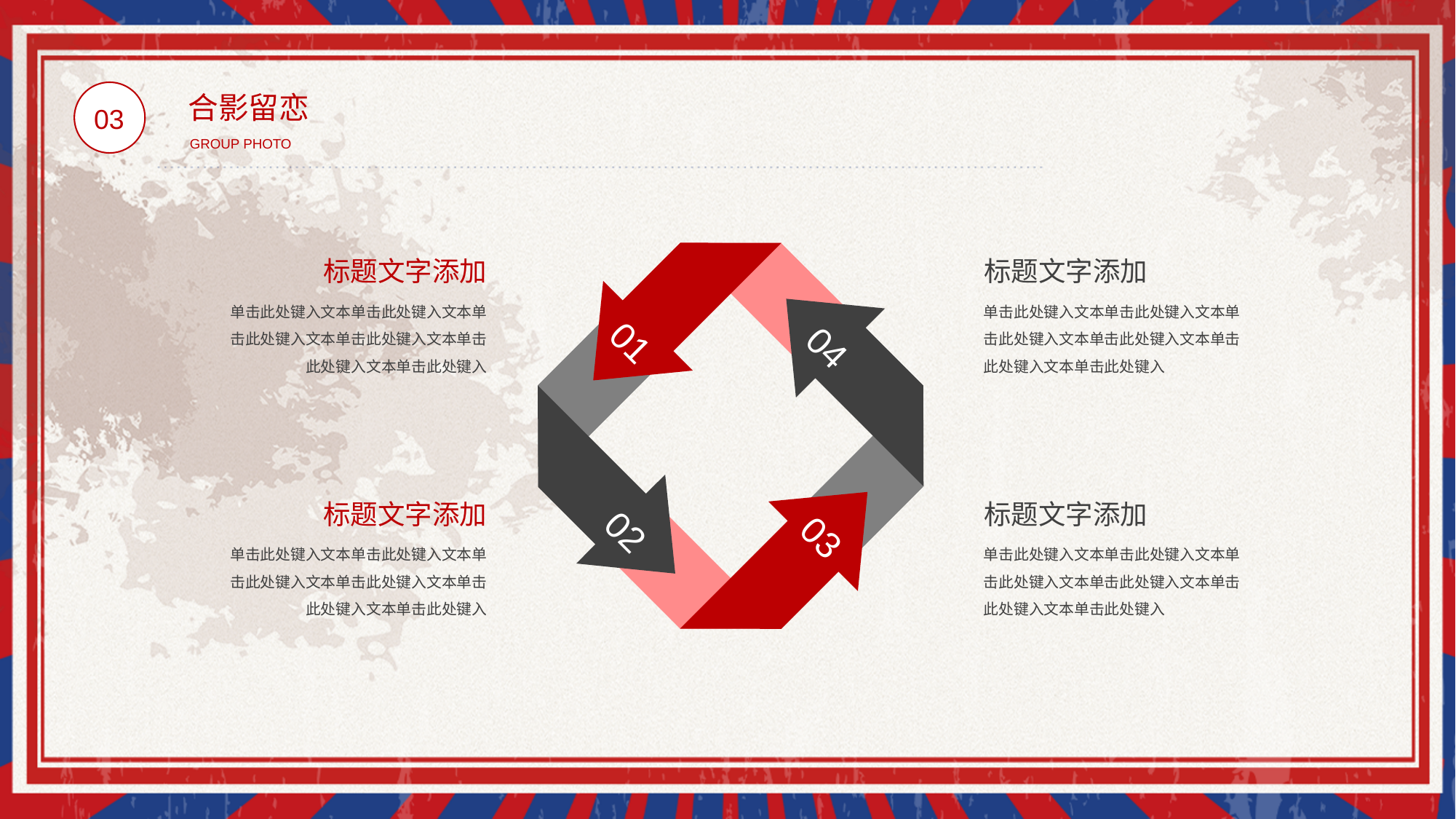

BY YUSHEN

合影留恋
03
GROUP PHOTO
01

04

02
03

标题文字添加
单击此处键入文本单击此处键入文本单击此处键入文本单击此处键入文本单击此处键入文本单击此处键入
标题文字添加
单击此处键入文本单击此处键入文本单击此处键入文本单击此处键入文本单击此处键入文本单击此处键入
标题文字添加
单击此处键入文本单击此处键入文本单击此处键入文本单击此处键入文本单击此处键入文本单击此处键入
标题文字添加
单击此处键入文本单击此处键入文本单击此处键入文本单击此处键入文本单击此处键入文本单击此处键入